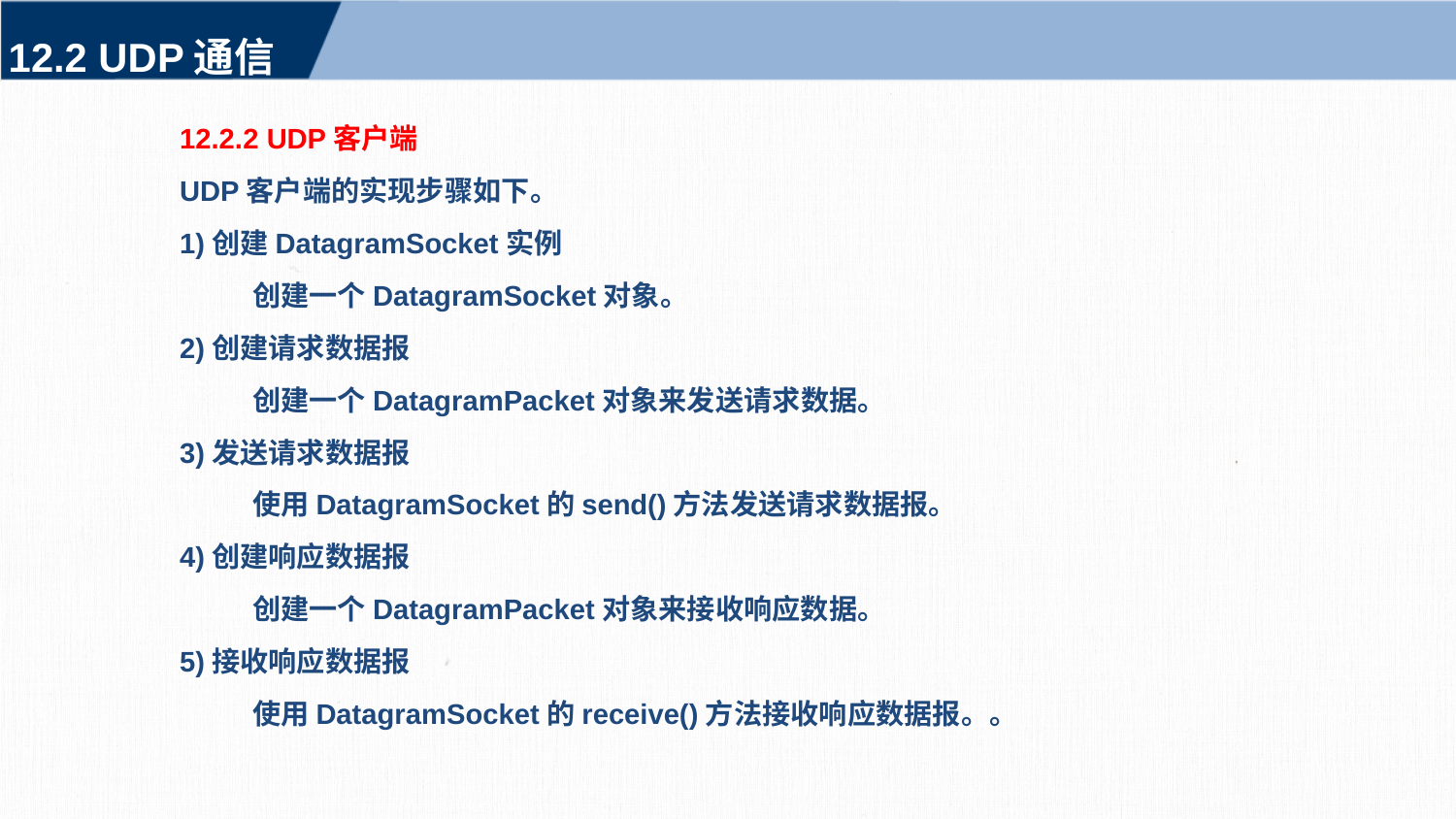

12.2 UDP通信

12.2.2 UDP客户端
UDP客户端的实现步骤如下。
1)创建DatagramSocket实例
	创建一个DatagramSocket对象。
2)创建请求数据报
	创建一个DatagramPacket对象来发送请求数据。
3)发送请求数据报
	使用DatagramSocket的send()方法发送请求数据报。
4)创建响应数据报
	创建一个DatagramPacket对象来接收响应数据。
5)接收响应数据报
	使用DatagramSocket的receive()方法接收响应数据报。。